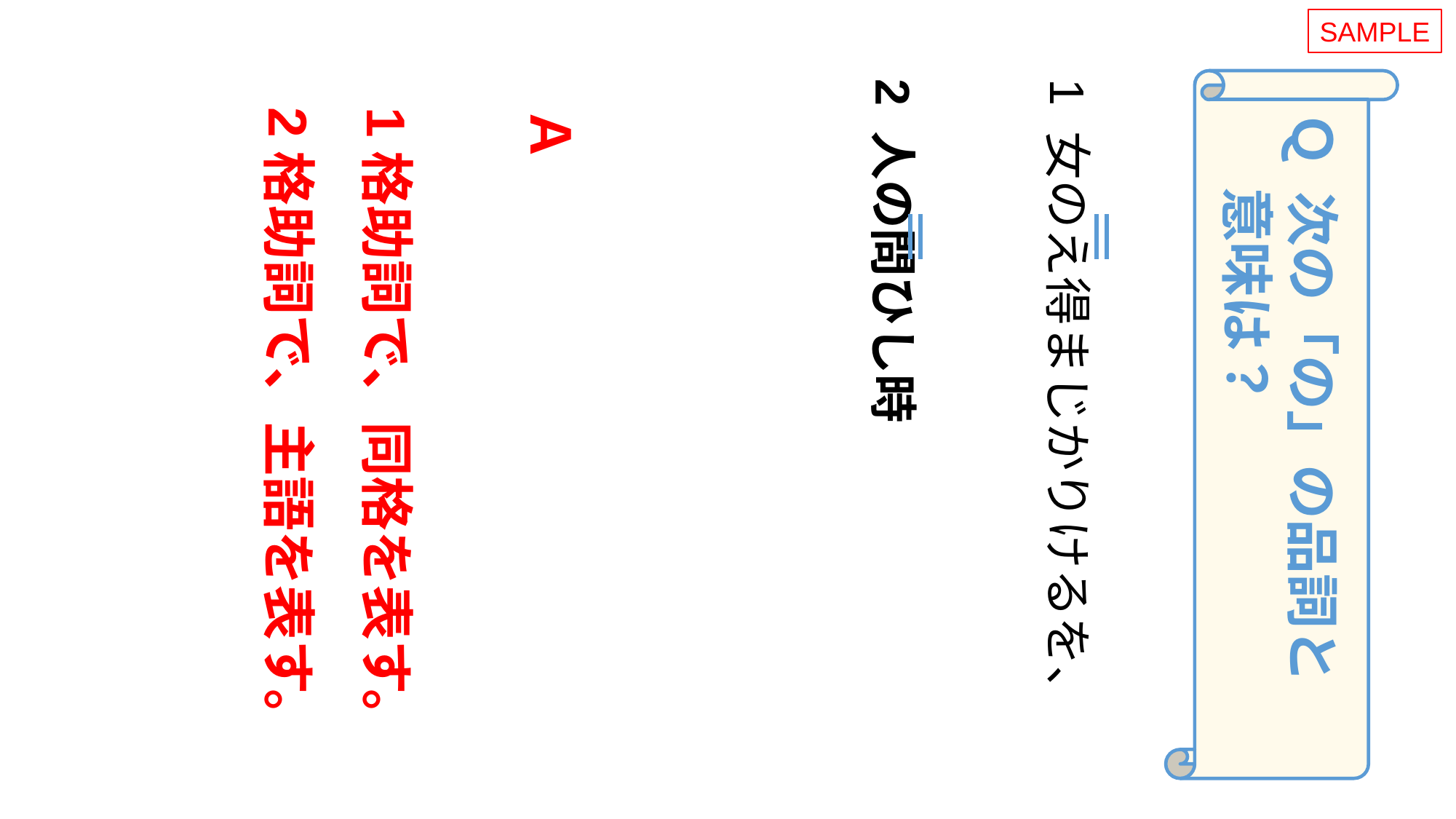

SAMPLE
1 女のえ得まじかりけるを、

2 人の問ひし時

Ｑ  次の「の」の品詞と
     意味は？
Ａ

1格助詞で、同格を表す。
2格助詞で、主語を表す。